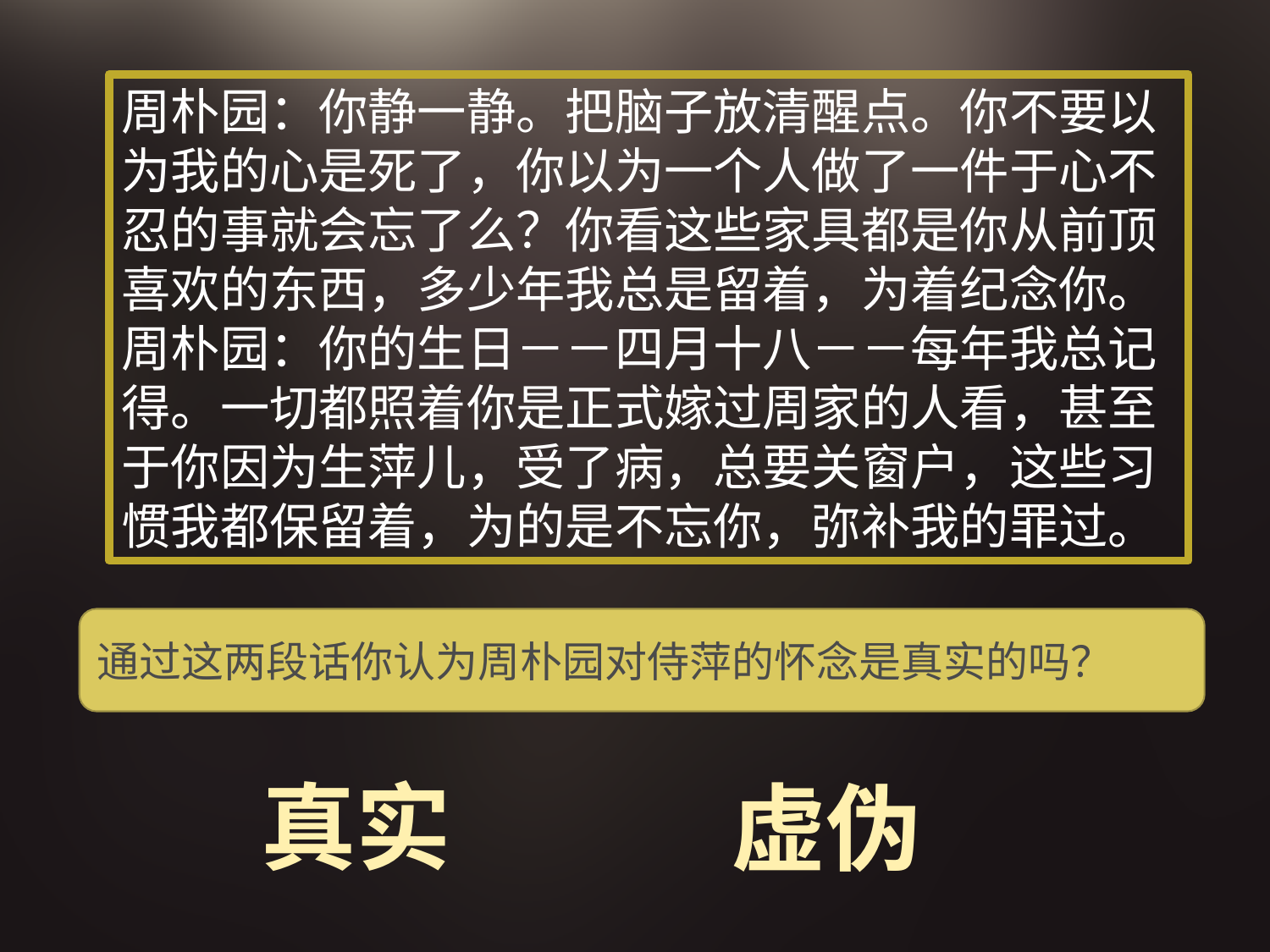

周朴园：你静一静。把脑子放清醒点。你不要以为我的心是死了，你以为一个人做了一件于心不忍的事就会忘了么？你看这些家具都是你从前顶喜欢的东西，多少年我总是留着，为着纪念你。
周朴园：你的生日－－四月十八－－每年我总记得。一切都照着你是正式嫁过周家的人看，甚至于你因为生萍儿，受了病，总要关窗户，这些习惯我都保留着，为的是不忘你，弥补我的罪过。
通过这两段话你认为周朴园对侍萍的怀念是真实的吗？
真实
虚伪